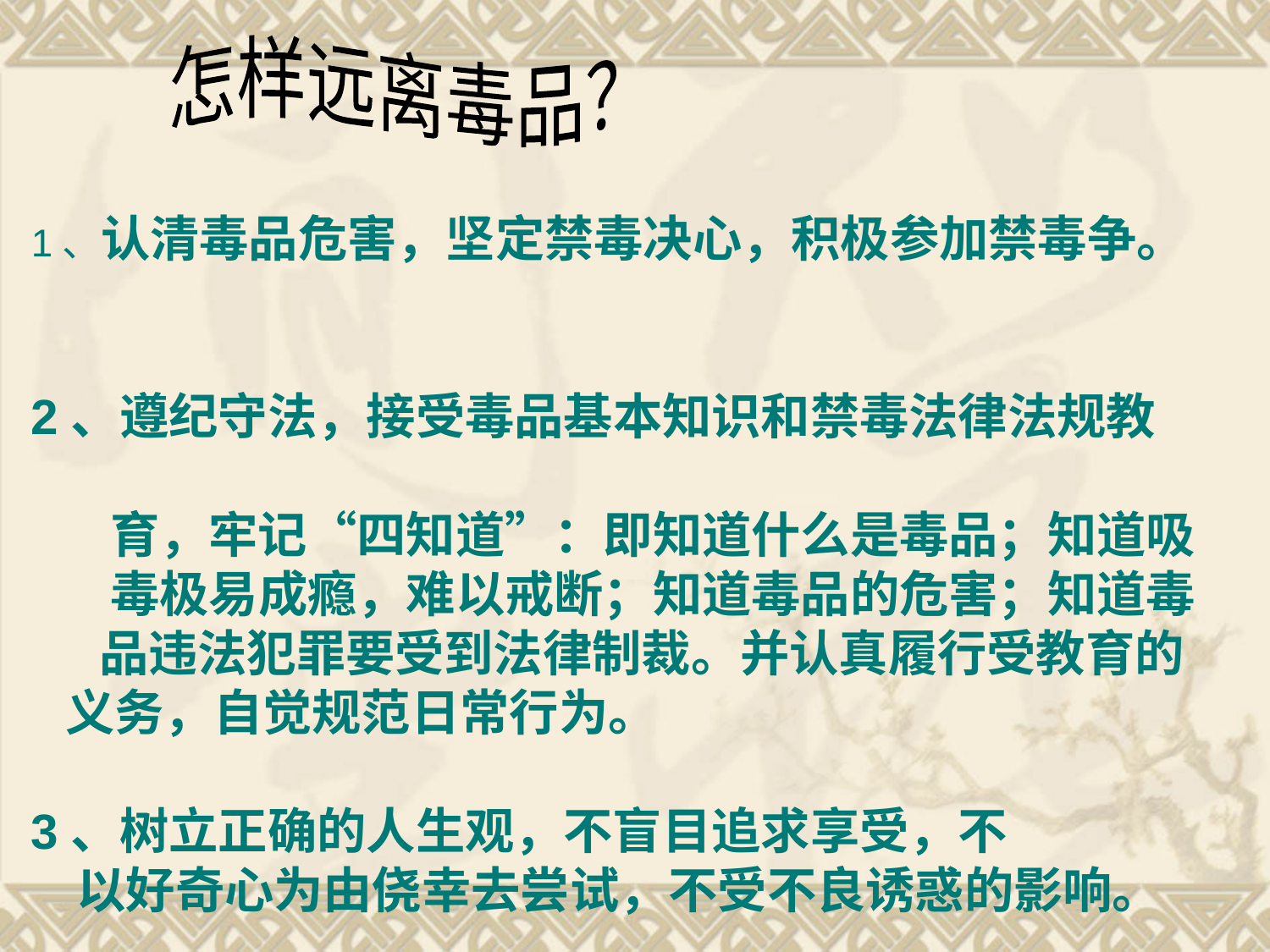

怎样远离毒品？
1、认清毒品危害，坚定禁毒决心，积极参加禁毒争。

2、遵纪守法，接受毒品基本知识和禁毒法律法规教
      育，牢记“四知道”：即知道什么是毒品；知道吸
      毒极易成瘾，难以戒断；知道毒品的危害；知道毒
     品违法犯罪要受到法律制裁。并认真履行受教育的
  义务，自觉规范日常行为。

3、树立正确的人生观，不盲目追求享受，不
   以好奇心为由侥幸去尝试，不受不良诱惑的影响。